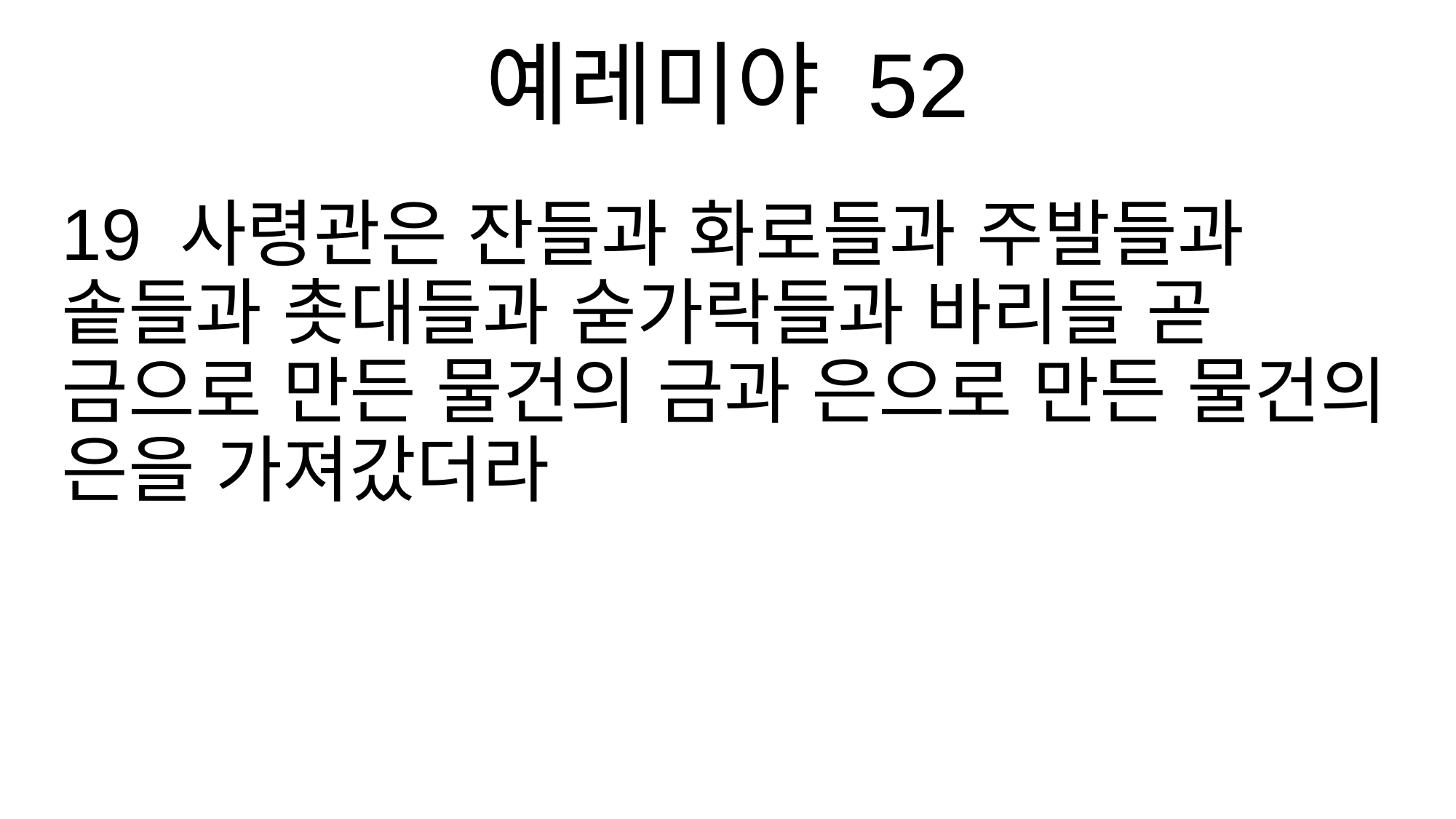

예레미야 52
19 사령관은 잔들과 화로들과 주발들과 솥들과 촛대들과 숟가락들과 바리들 곧 금으로 만든 물건의 금과 은으로 만든 물건의 은을 가져갔더라